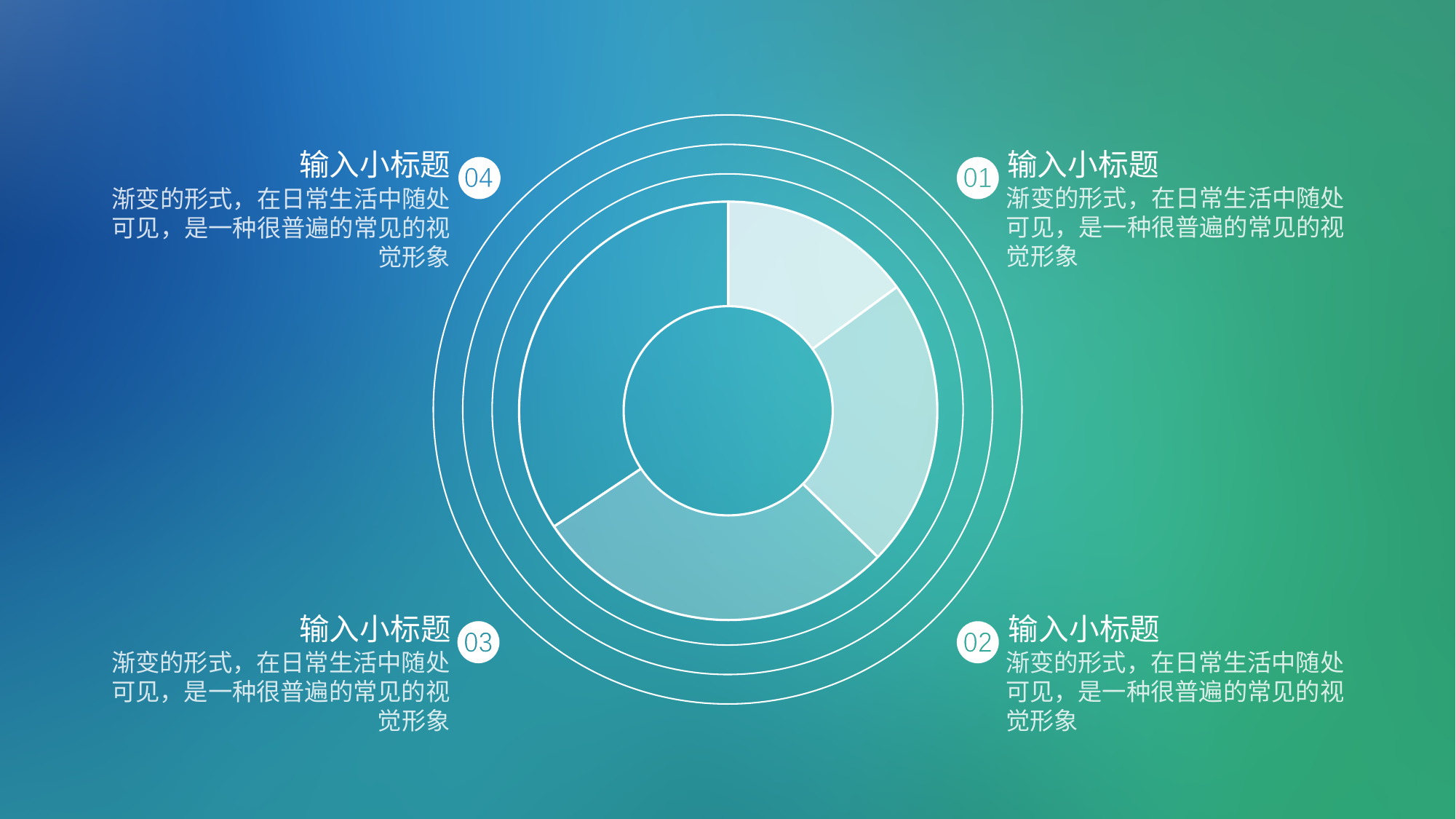

输入小标题
输入小标题

渐变的形式，在日常生活中随处可见，是一种很普遍的常见的视觉形象
渐变的形式，在日常生活中随处可见，是一种很普遍的常见的视觉形象

### Chart

| Category | 销售额 |
|---|---|
| 第一季度 | 100.0 |
| 第二季度 | 150.0 |
| 第三季度 | 190.0 |
| 第四季度 | 230.0 |
输入小标题
输入小标题

渐变的形式，在日常生活中随处可见，是一种很普遍的常见的视觉形象
渐变的形式，在日常生活中随处可见，是一种很普遍的常见的视觉形象